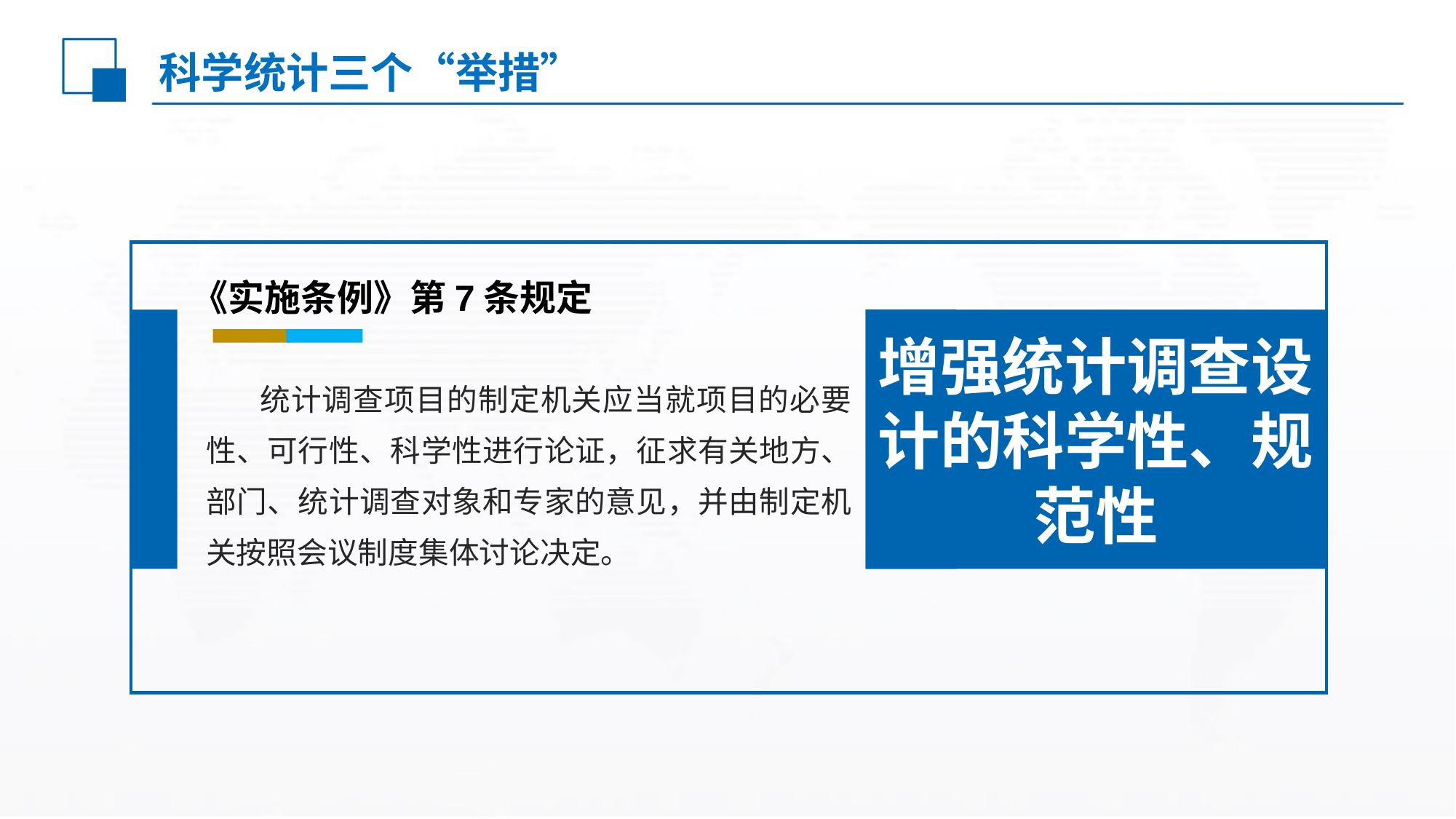

科学统计三个“举措”

《实施条例》第7条规定

增强统计调查设计的科学性、规范性

      统计调查项目的制定机关应当就项目的必要性、可行性、科学性进行论证，征求有关地方、部门、统计调查对象和专家的意见，并由制定机关按照会议制度集体讨论决定。